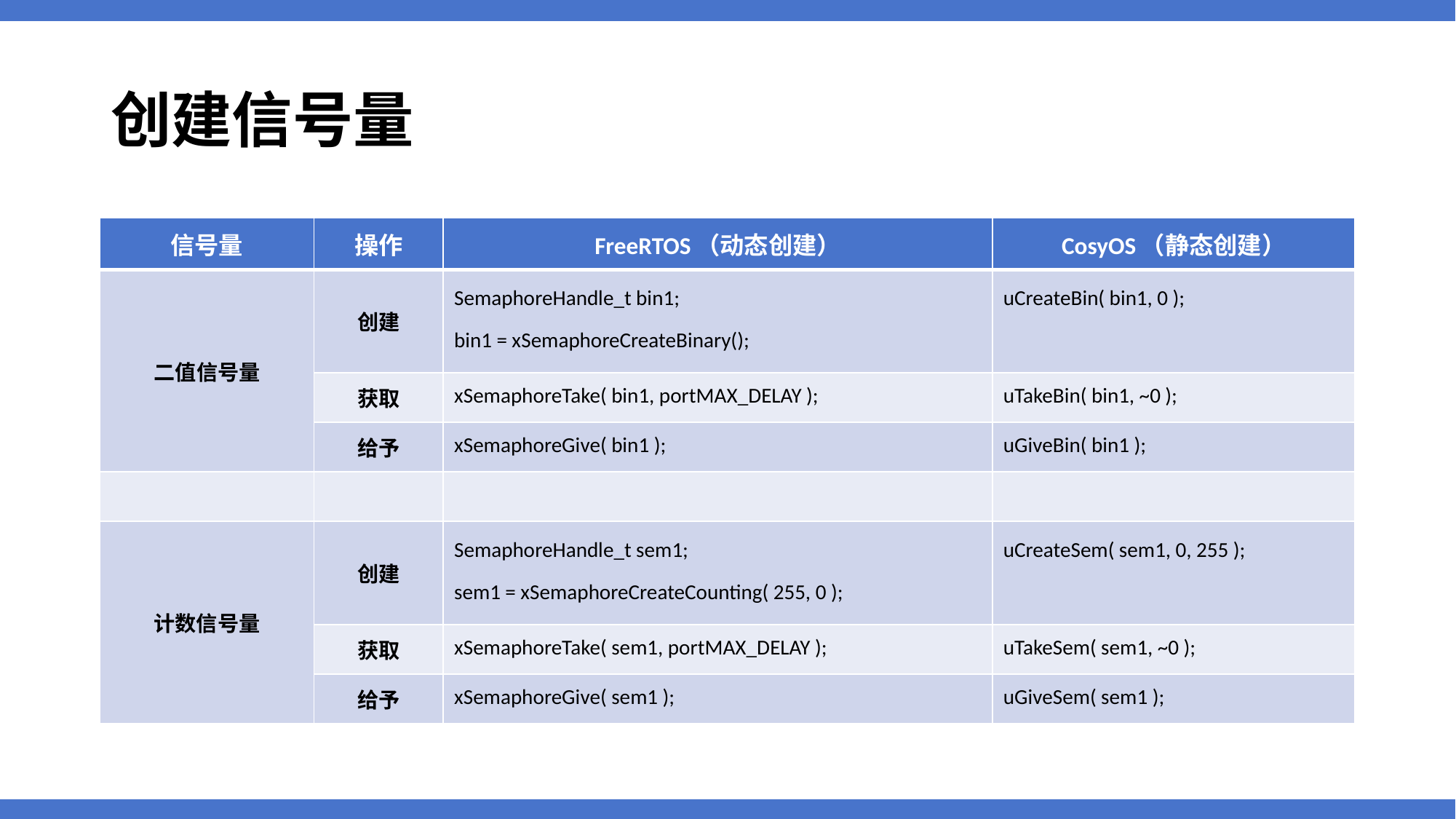

# 创建信号量
| 信号量 | 操作 | FreeRTOS（动态创建） | CosyOS（静态创建） |
| --- | --- | --- | --- |
| 二值信号量 | 创建 | SemaphoreHandle\_t bin1; bin1 = xSemaphoreCreateBinary(); | uCreateBin( bin1, 0 ); |
|  | 获取 | xSemaphoreTake( bin1, portMAX\_DELAY ); | uTakeBin( bin1, ~0 ); |
|  | 给予 | xSemaphoreGive( bin1 ); | uGiveBin( bin1 ); |
|  |  |  |  |
| 计数信号量 | 创建 | SemaphoreHandle\_t sem1; sem1 = xSemaphoreCreateCounting( 255, 0 ); | uCreateSem( sem1, 0, 255 ); |
|  | 获取 | xSemaphoreTake( sem1, portMAX\_DELAY ); | uTakeSem( sem1, ~0 ); |
|  | 给予 | xSemaphoreGive( sem1 ); | uGiveSem( sem1 ); |